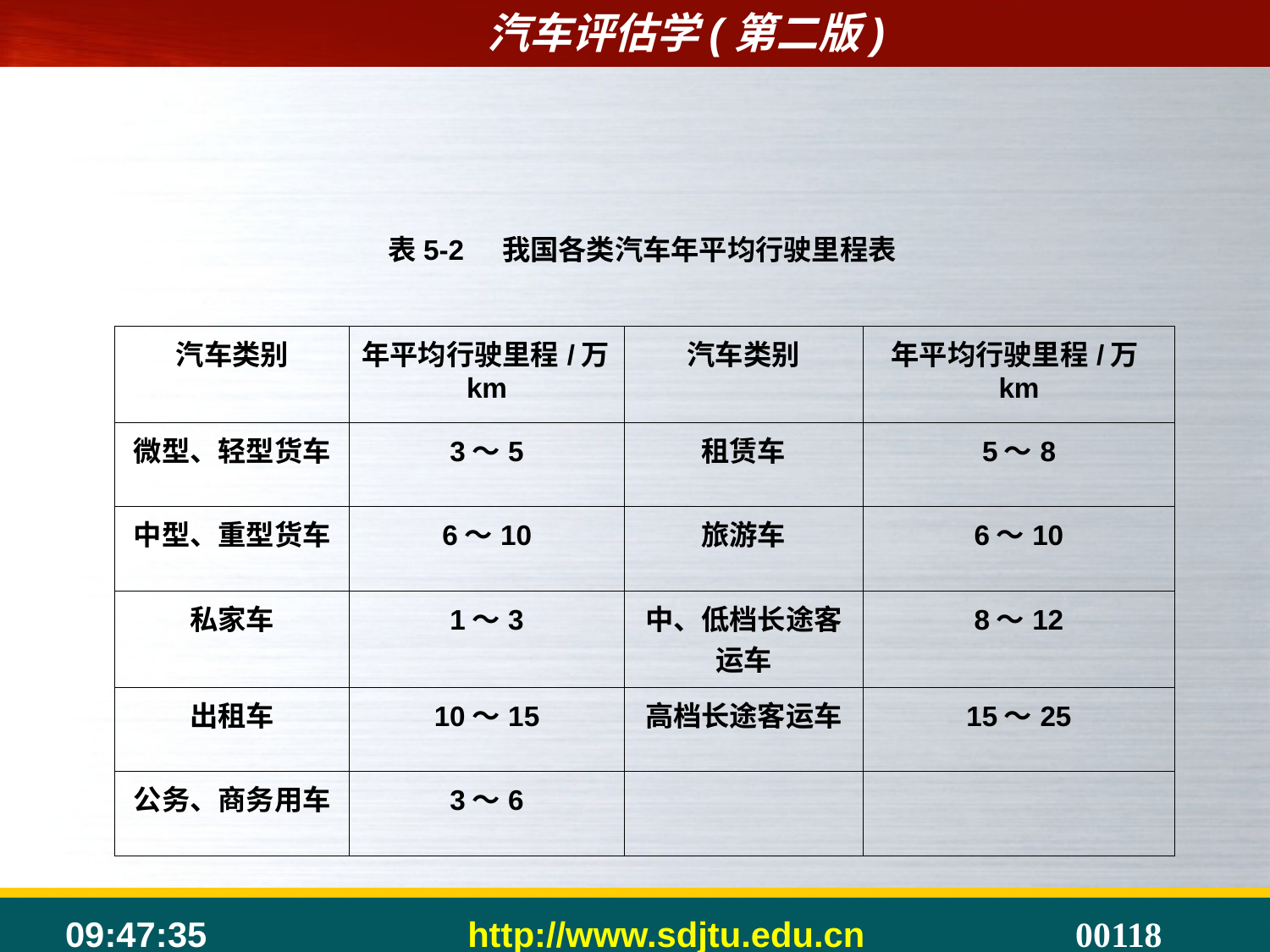

表5-2    我国各类汽车年平均行驶里程表
| 汽车类别 | 年平均行驶里程/万km | 汽车类别 | 年平均行驶里程/万km |
| --- | --- | --- | --- |
| 微型、轻型货车 | 3～5 | 租赁车 | 5～8 |
| 中型、重型货车 | 6～10 | 旅游车 | 6～10 |
| 私家车 | 1～3 | 中、低档长途客运车 | 8～12 |
| 出租车 | 10～15 | 高档长途客运车 | 15～25 |
| 公务、商务用车 | 3～6 |  |  |